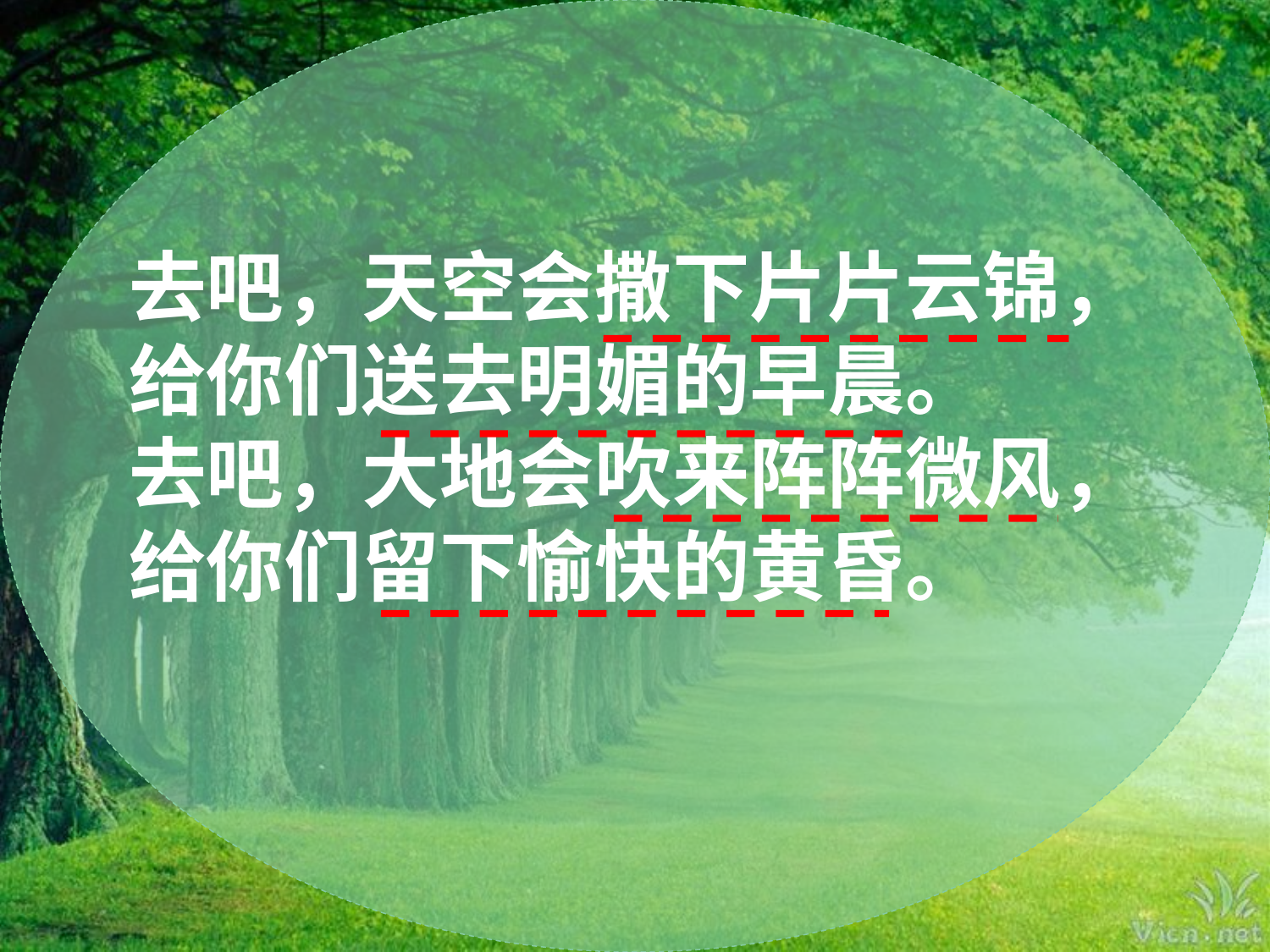

去吧，天空会撒下片片云锦，
给你们送去明媚的早晨。
去吧，大地会吹来阵阵微风，给你们留下愉快的黄昏。